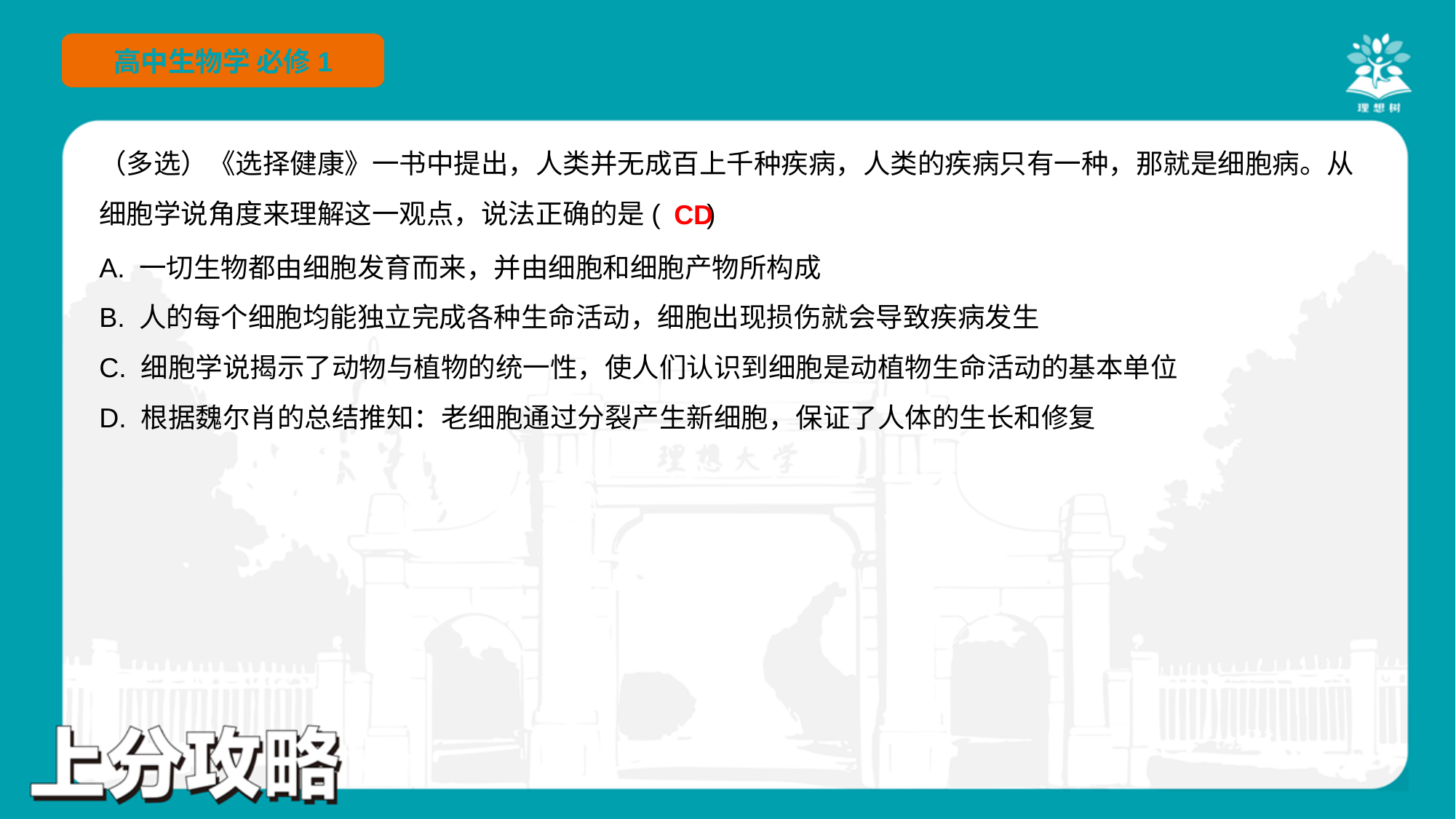

（多选）《选择健康》一书中提出，人类并无成百上千种疾病，人类的疾病只有一种，那就是细胞病。从
细胞学说角度来理解这一观点，说法正确的是(      )
CD
A. 一切生物都由细胞发育而来，并由细胞和细胞产物所构成
B. 人的每个细胞均能独立完成各种生命活动，细胞出现损伤就会导致疾病发生
C. 细胞学说揭示了动物与植物的统一性，使人们认识到细胞是动植物生命活动的基本单位
D. 根据魏尔肖的总结推知：老细胞通过分裂产生新细胞，保证了人体的生长和修复